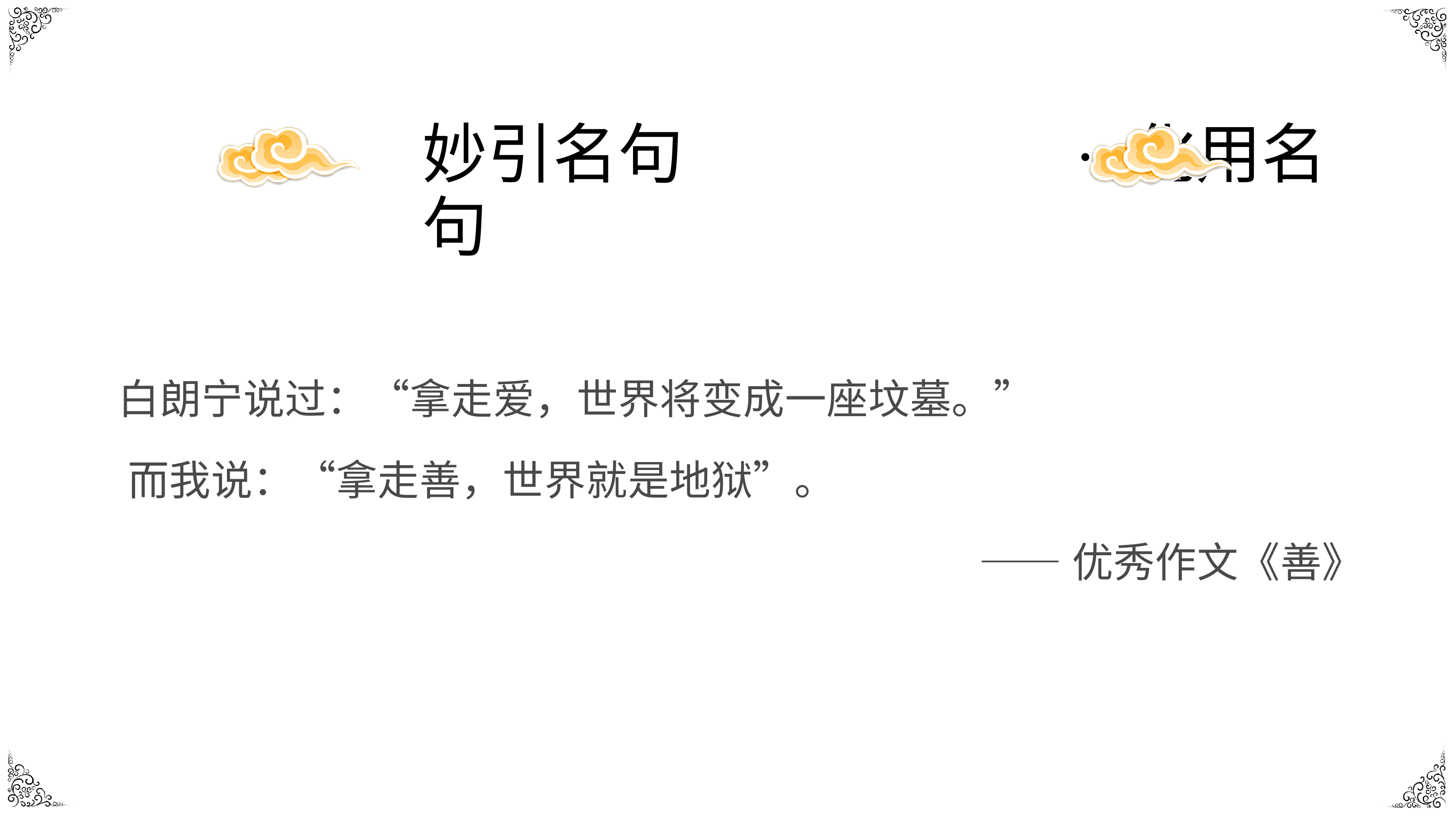

# 妙引名句	·	化用名句

白朗宁说过：“拿走爱，世界将变成一座坟墓。”  而我说：“拿走善，世界就是地狱”。
——优秀作文《善》